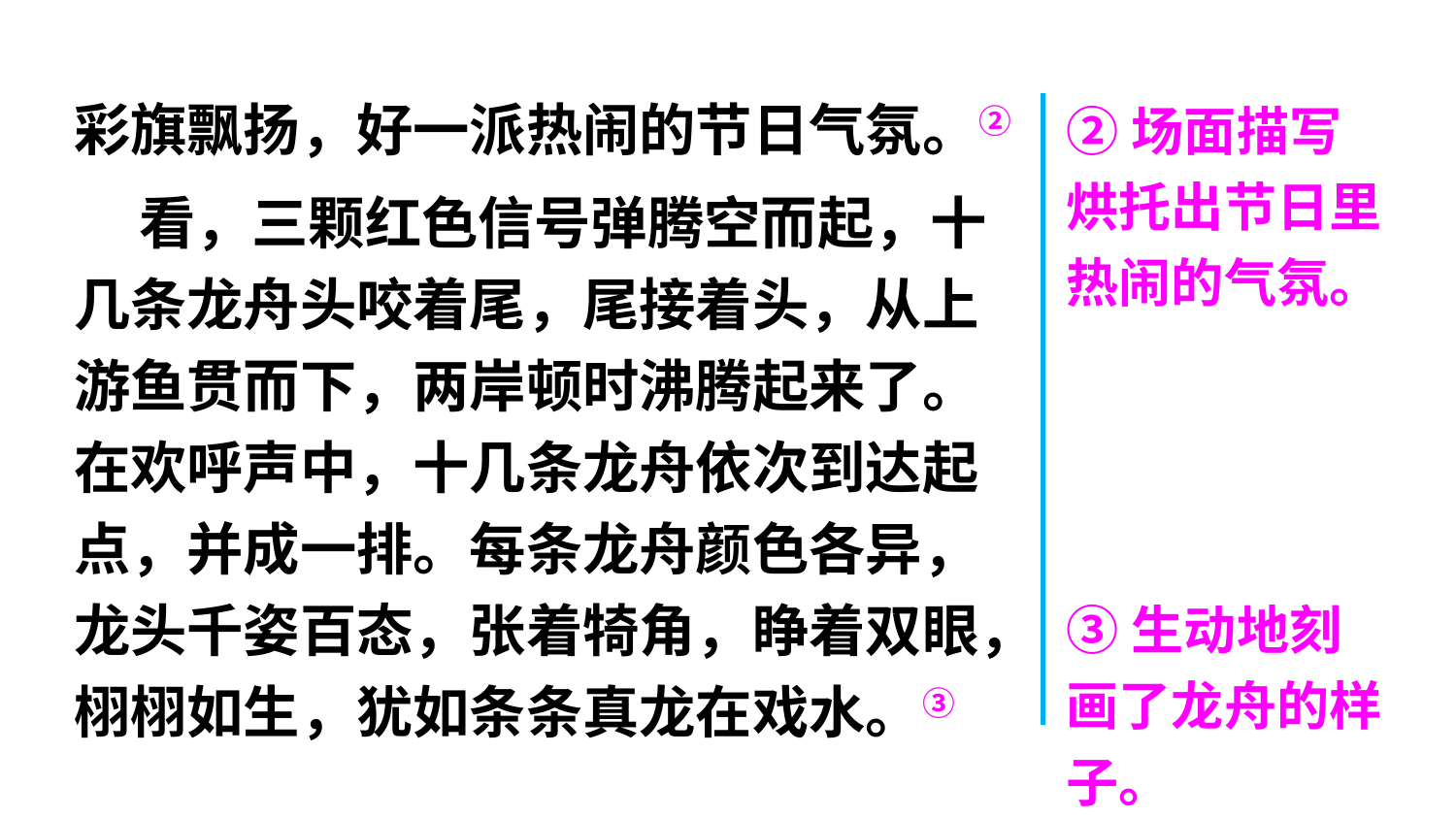

彩旗飘扬，好一派热闹的节日气氛。②
    看，三颗红色信号弹腾空而起，十几条龙舟头咬着尾，尾接着头，从上游鱼贯而下，两岸顿时沸腾起来了。在欢呼声中，十几条龙舟依次到达起点，并成一排。每条龙舟颜色各异，龙头千姿百态，张着犄角，睁着双眼，栩栩如生，犹如条条真龙在戏水。③
②场面描写烘托出节日里热闹的气氛。
③生动地刻画了龙舟的样子。